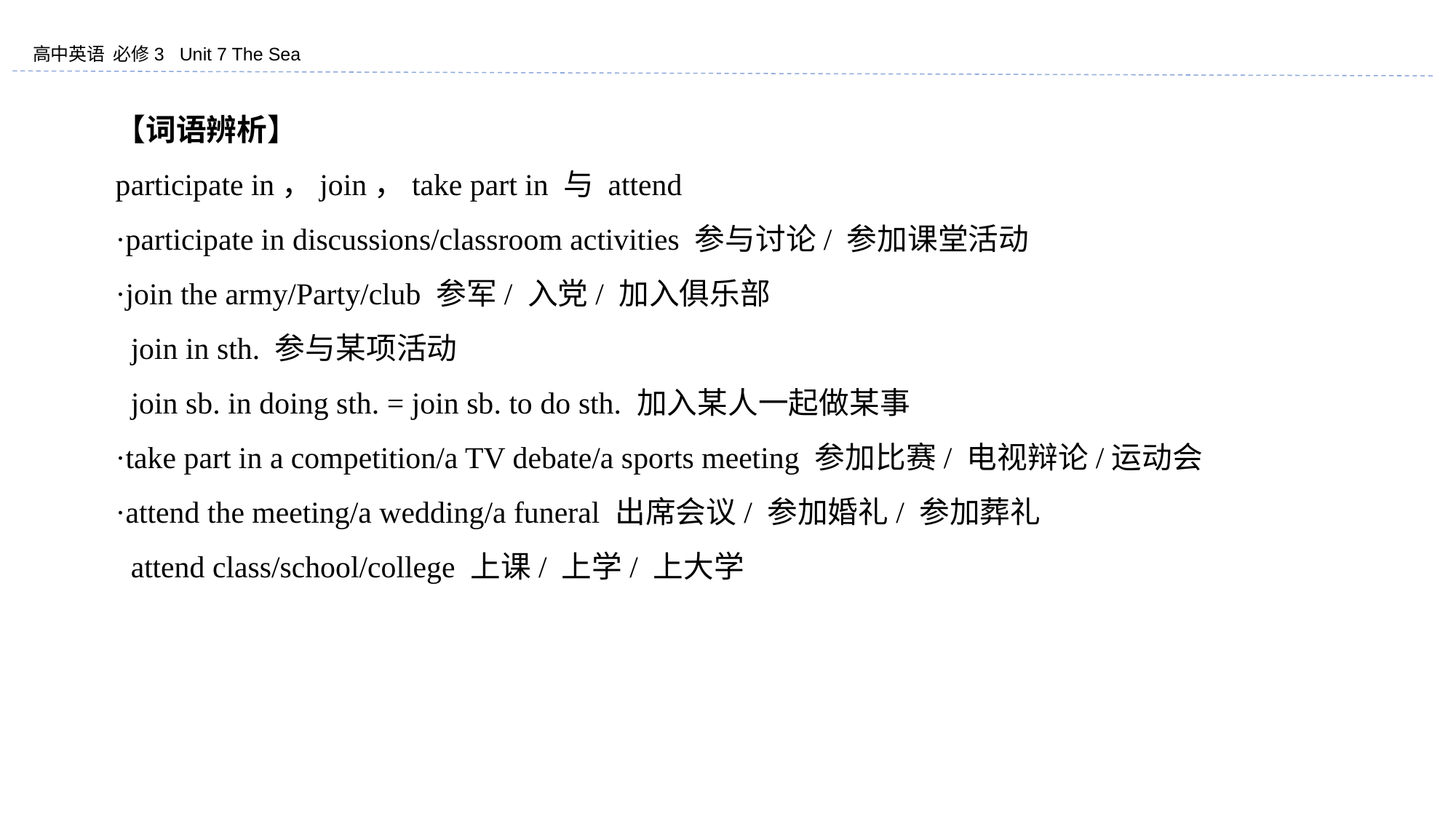

【词语辨析】
participate in，join，take part in 与 attend
·participate in discussions/classroom activities 参与讨论/ 参加课堂活动
·join the army/Party/club 参军/ 入党/ 加入俱乐部
  join in sth. 参与某项活动
  join sb. in doing sth. = join sb. to do sth. 加入某人一起做某事
·take part in a competition/a TV debate/a sports meeting 参加比赛/ 电视辩论/运动会
·attend the meeting/a wedding/a funeral 出席会议/ 参加婚礼/ 参加葬礼
  attend class/school/college 上课/ 上学/ 上大学